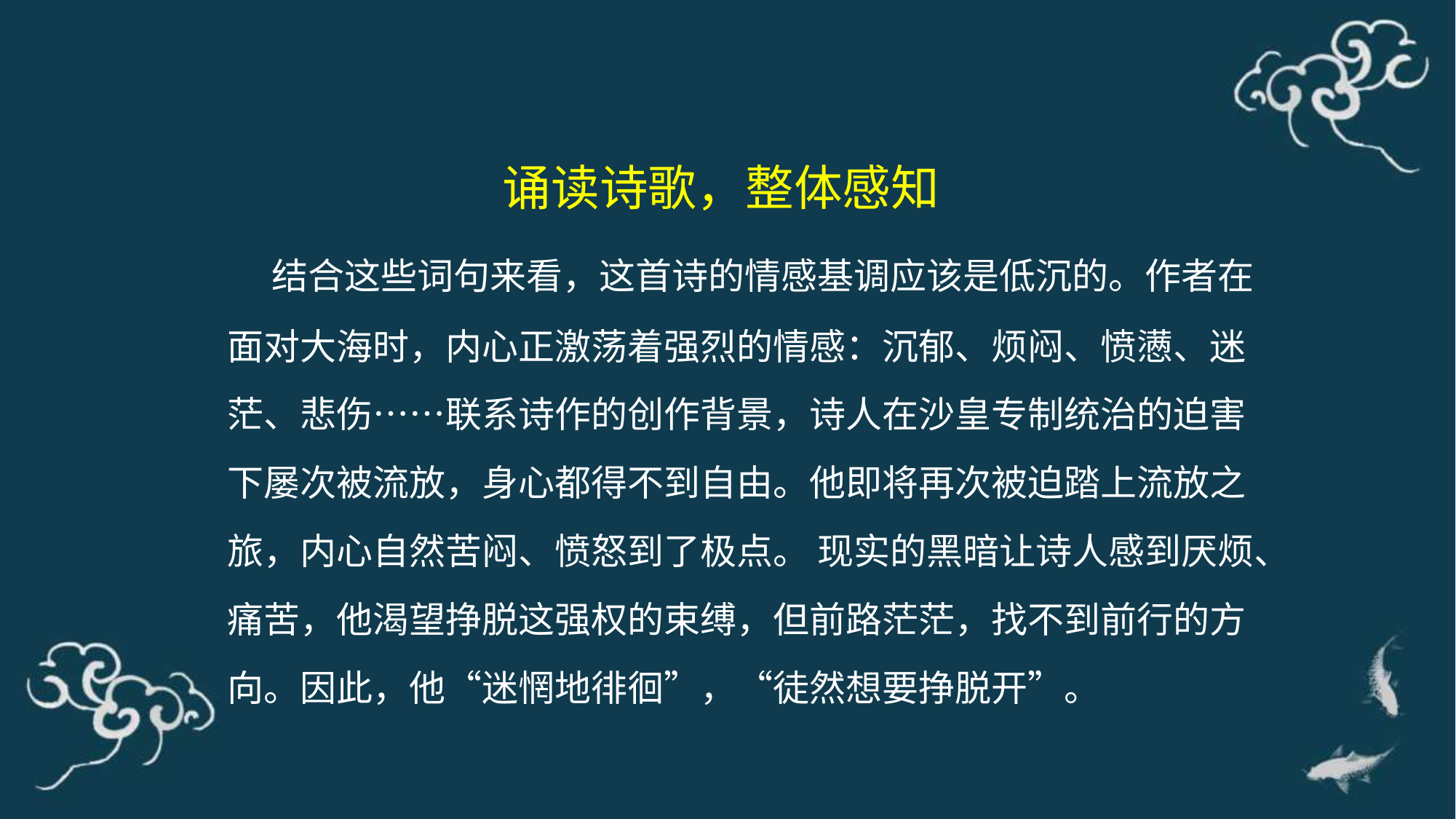

结合这些词句来看，这首诗的情感基调应该是低沉的。作者在面对大海时，内心正激荡着强烈的情感：沉郁、烦闷、愤懑、迷茫、悲伤……联系诗作的创作背景，诗人在沙皇专制统治的迫害下屡次被流放，身心都得不到自由。他即将再次被迫踏上流放之旅，内心自然苦闷、愤怒到了极点。 现实的黑暗让诗人感到厌烦、痛苦，他渴望挣脱这强权的束缚，但前路茫茫，找不到前行的方向。因此，他“迷惘地徘徊”，“徒然想要挣脱开”。
     诵读诗歌，整体感知